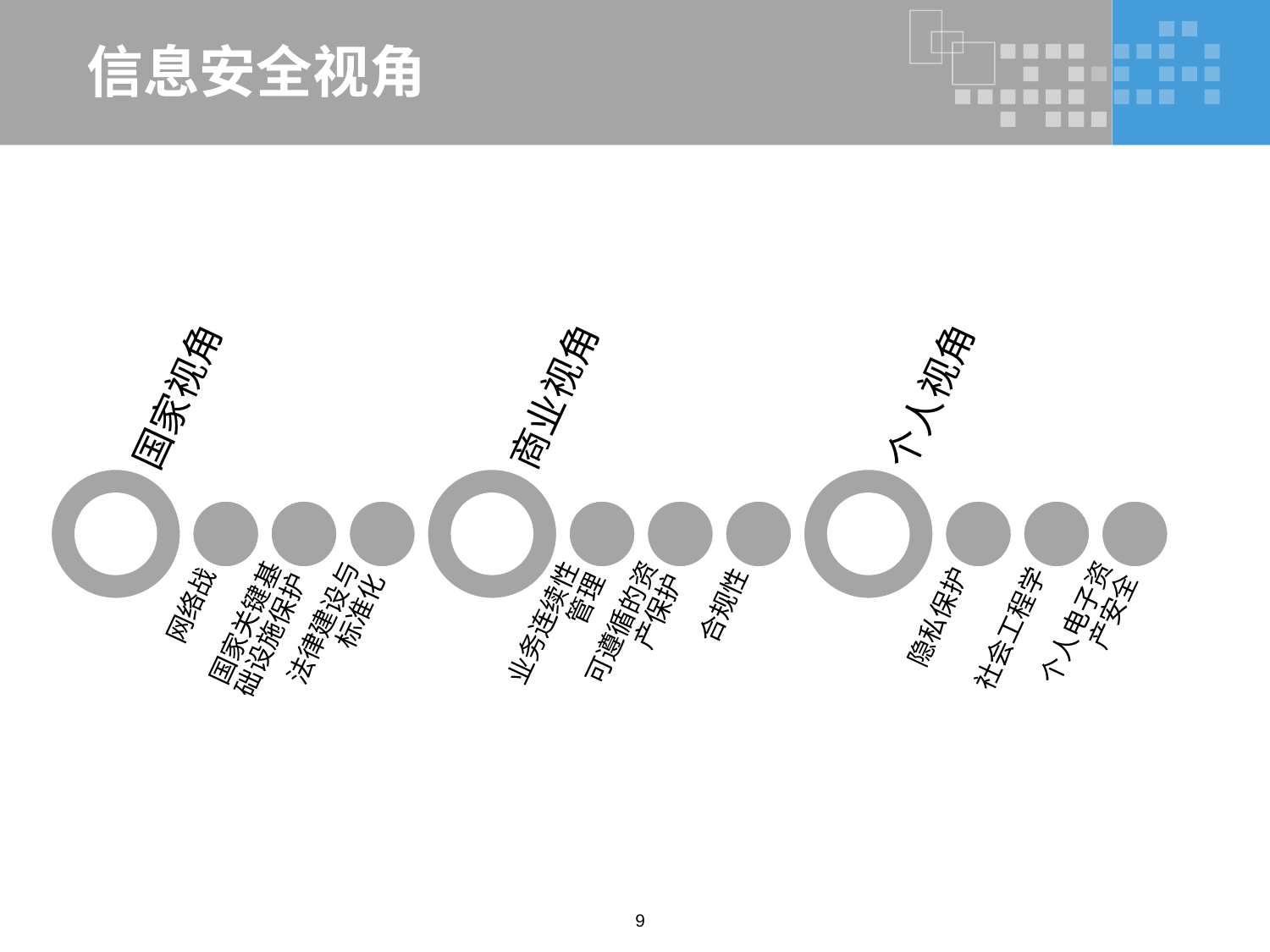

# 信息安全视角
国家视角
网络战
国家关键基础设施保护
法律建设与标准化
商业视角
业务连续性管理
可遵循的资产保护
合规性
个人视角
隐私保护
社会工程学
个人电子资产安全
9